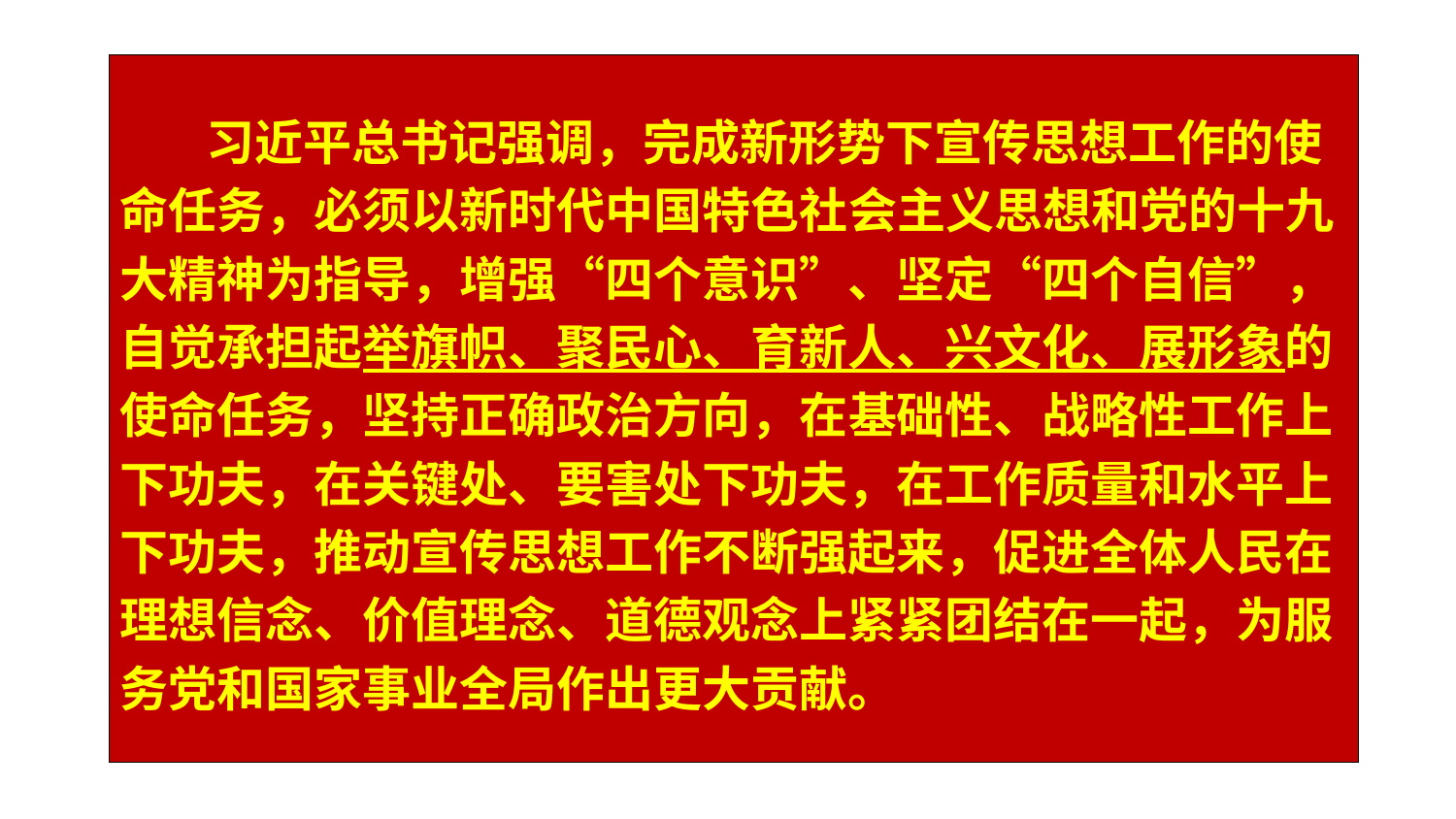

习近平总书记强调，完成新形势下宣传思想工作的使命任务，必须以新时代中国特色社会主义思想和党的十九大精神为指导，增强“四个意识”、坚定“四个自信”，自觉承担起举旗帜、聚民心、育新人、兴文化、展形象的使命任务，坚持正确政治方向，在基础性、战略性工作上下功夫，在关键处、要害处下功夫，在工作质量和水平上下功夫，推动宣传思想工作不断强起来，促进全体人民在理想信念、价值理念、道德观念上紧紧团结在一起，为服务党和国家事业全局作出更大贡献。